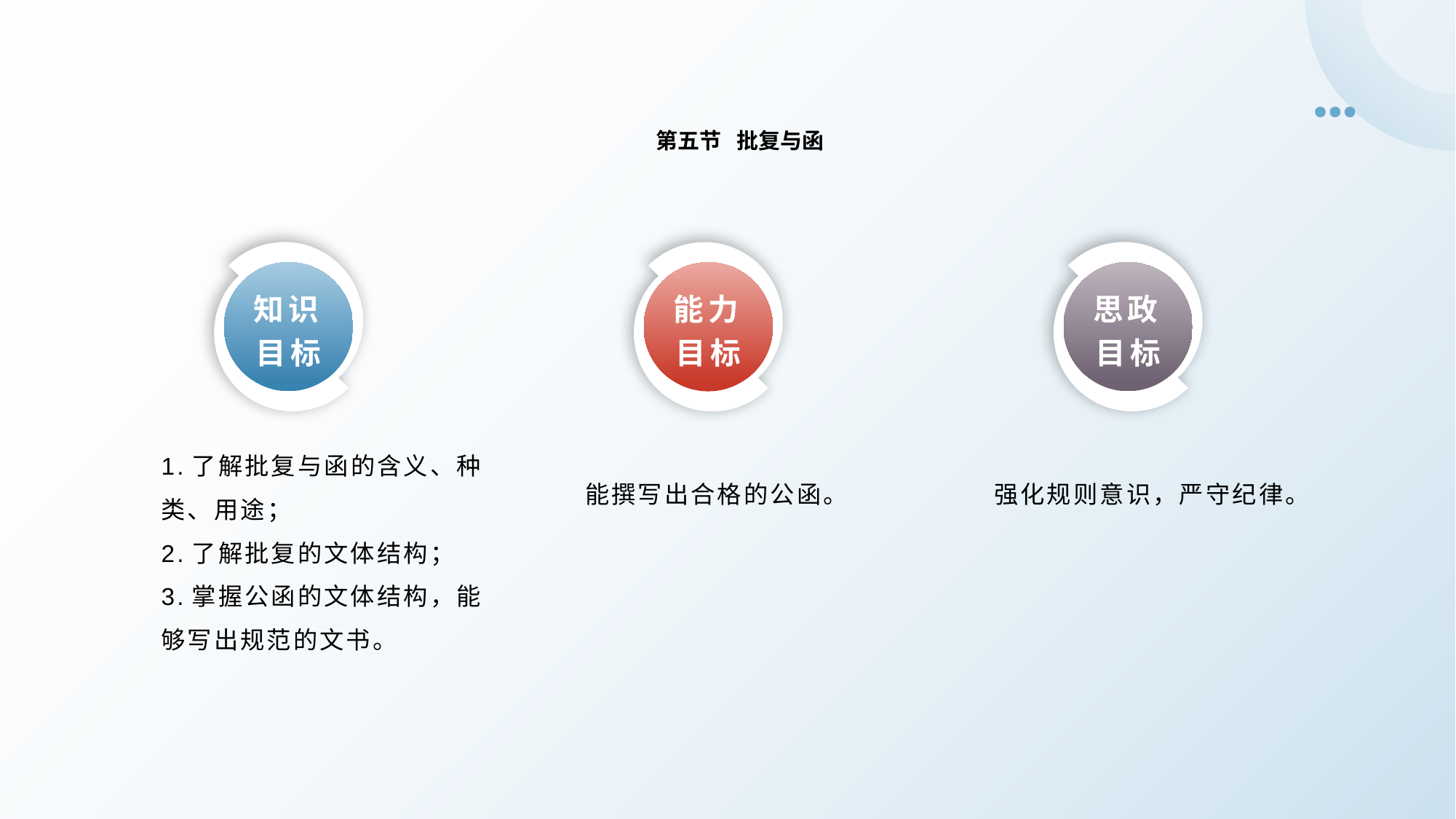

第五节   批复与函

知识目标
思政目标
能力目标
1.了解批复与函的含义、种类、用途；
2.了解批复的文体结构；
3.掌握公函的文体结构，能够写出规范的文书。
能撰写出合格的公函。
强化规则意识，严守纪律。